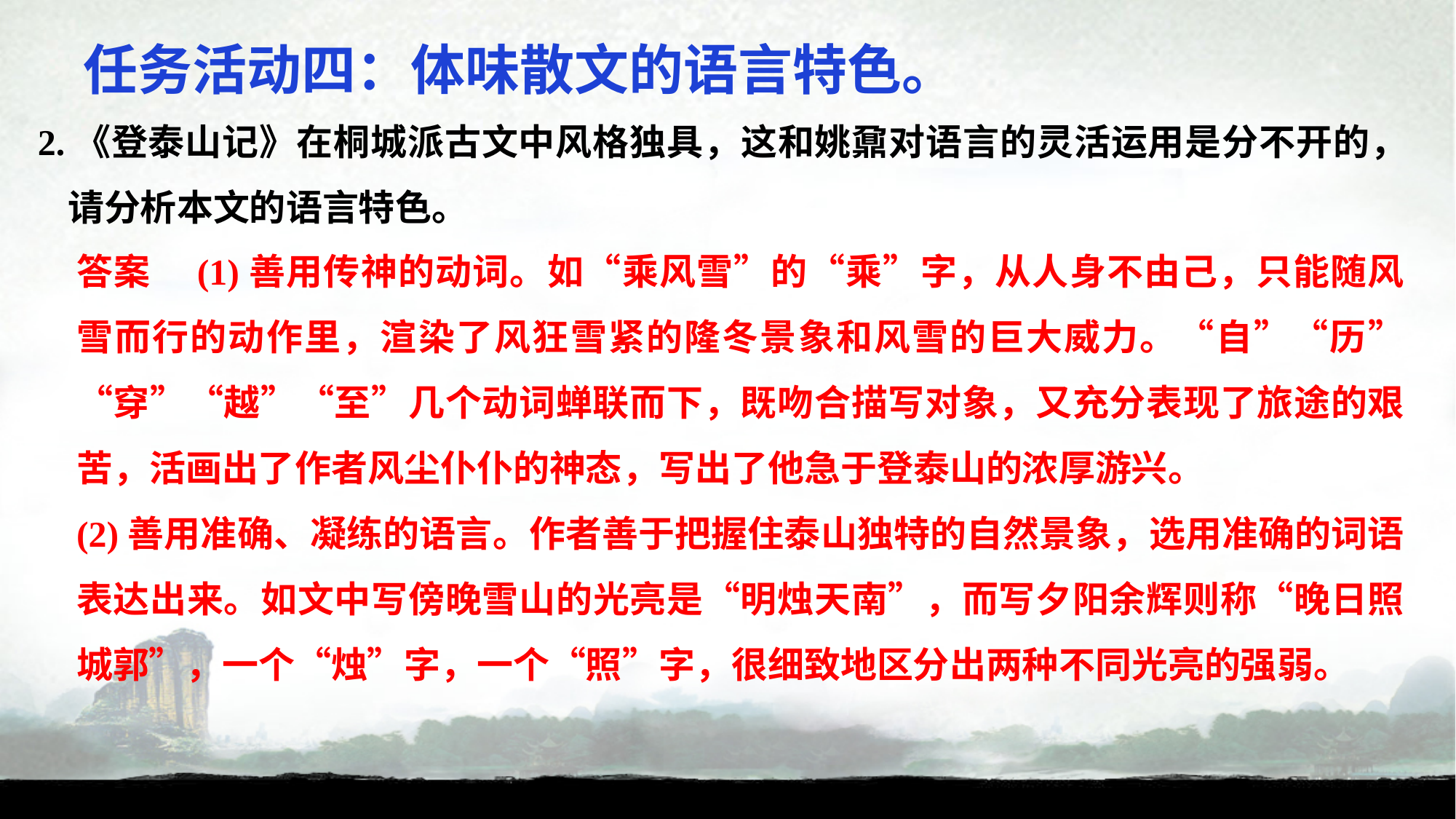

任务活动四：体味散文的语言特色。
2.《登泰山记》在桐城派古文中风格独具，这和姚鼐对语言的灵活运用是分不开的，请分析本文的语言特色。
答案　(1)善用传神的动词。如“乘风雪”的“乘”字，从人身不由己，只能随风雪而行的动作里，渲染了风狂雪紧的隆冬景象和风雪的巨大威力。“自”“历”“穿”“越”“至”几个动词蝉联而下，既吻合描写对象，又充分表现了旅途的艰苦，活画出了作者风尘仆仆的神态，写出了他急于登泰山的浓厚游兴。
(2)善用准确、凝练的语言。作者善于把握住泰山独特的自然景象，选用准确的词语表达出来。如文中写傍晚雪山的光亮是“明烛天南”，而写夕阳余辉则称“晚日照城郭”，一个“烛”字，一个“照”字，很细致地区分出两种不同光亮的强弱。